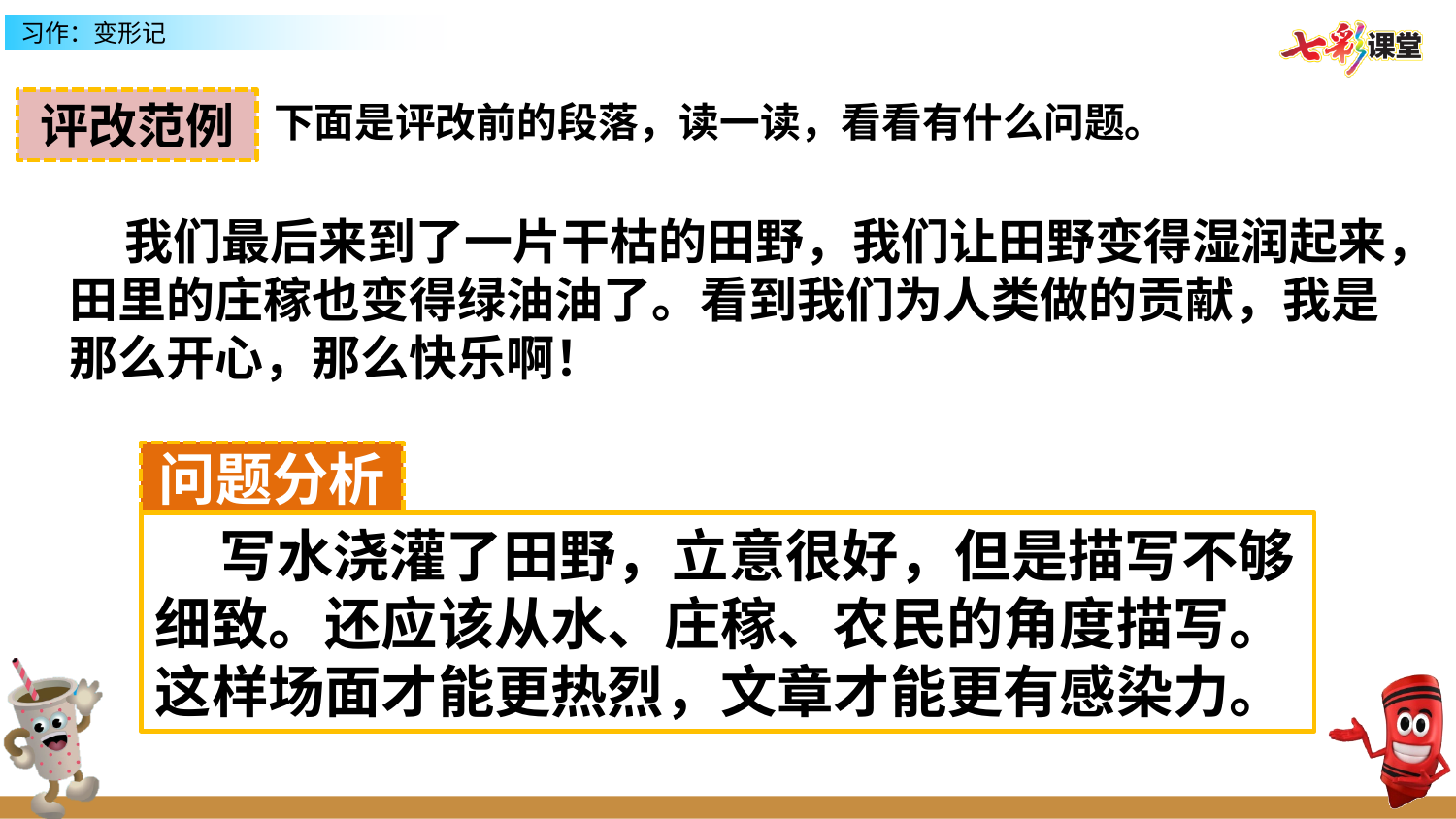

评改范例
下面是评改前的段落，读一读，看看有什么问题。
    我们最后来到了一片干枯的田野，我们让田野变得湿润起来，田里的庄稼也变得绿油油了。看到我们为人类做的贡献，我是那么开心，那么快乐啊！
问题分析
    写水浇灌了田野，立意很好，但是描写不够细致。还应该从水、庄稼、农民的角度描写。这样场面才能更热烈，文章才能更有感染力。